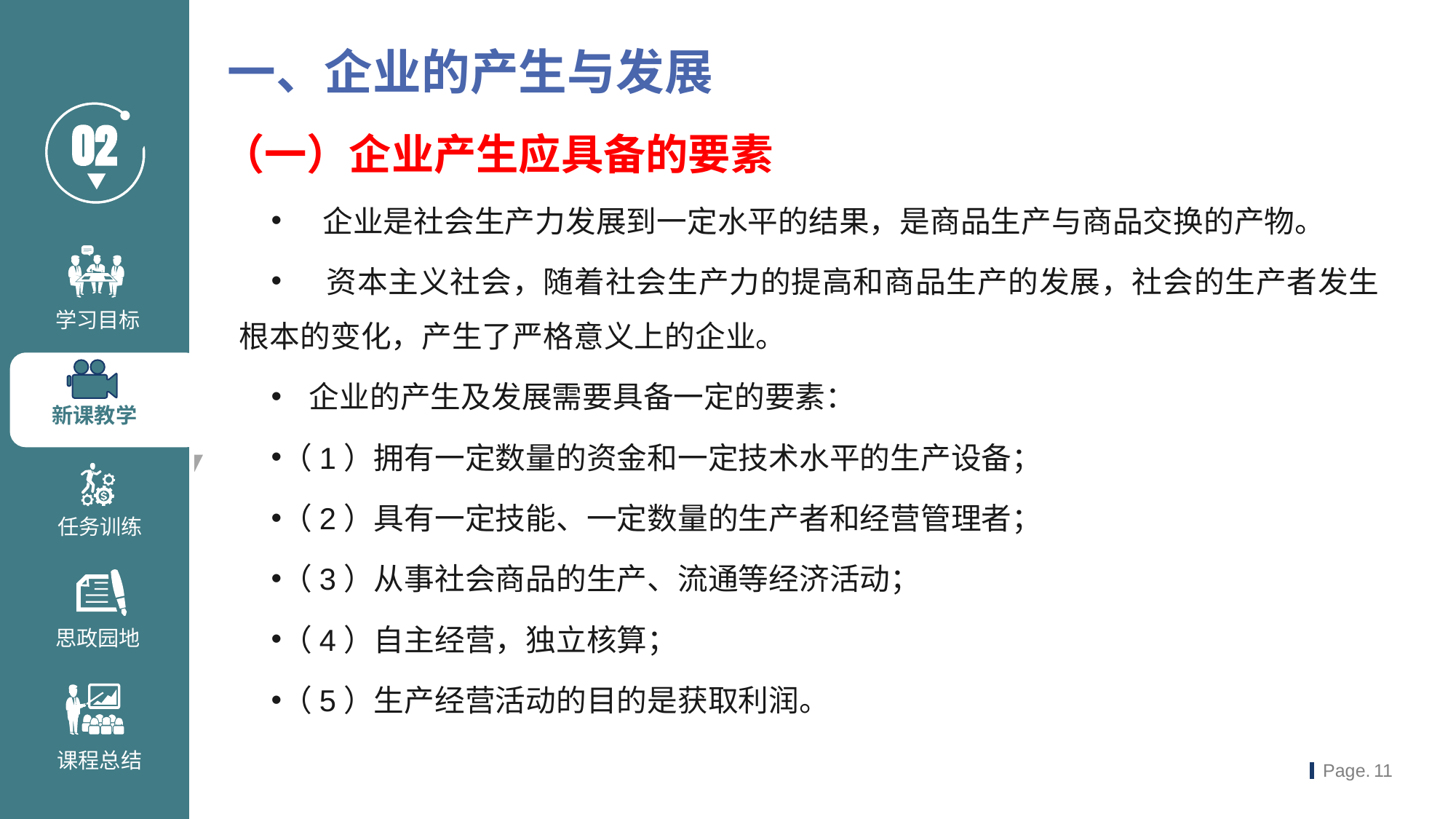

一、企业的产生与发展
（一）企业产生应具备的要素
     企业是社会生产力发展到一定水平的结果，是商品生产与商品交换的产物。
     资本主义社会，随着社会生产力的提高和商品生产的发展，社会的生产者发生根本的变化，产生了严格意义上的企业。
   企业的产生及发展需要具备一定的要素：
（1）拥有一定数量的资金和一定技术水平的生产设备；
（2）具有一定技能、一定数量的生产者和经营管理者；
（3）从事社会商品的生产、流通等经济活动；
（4）自主经营，独立核算；
（5）生产经营活动的目的是获取利润。